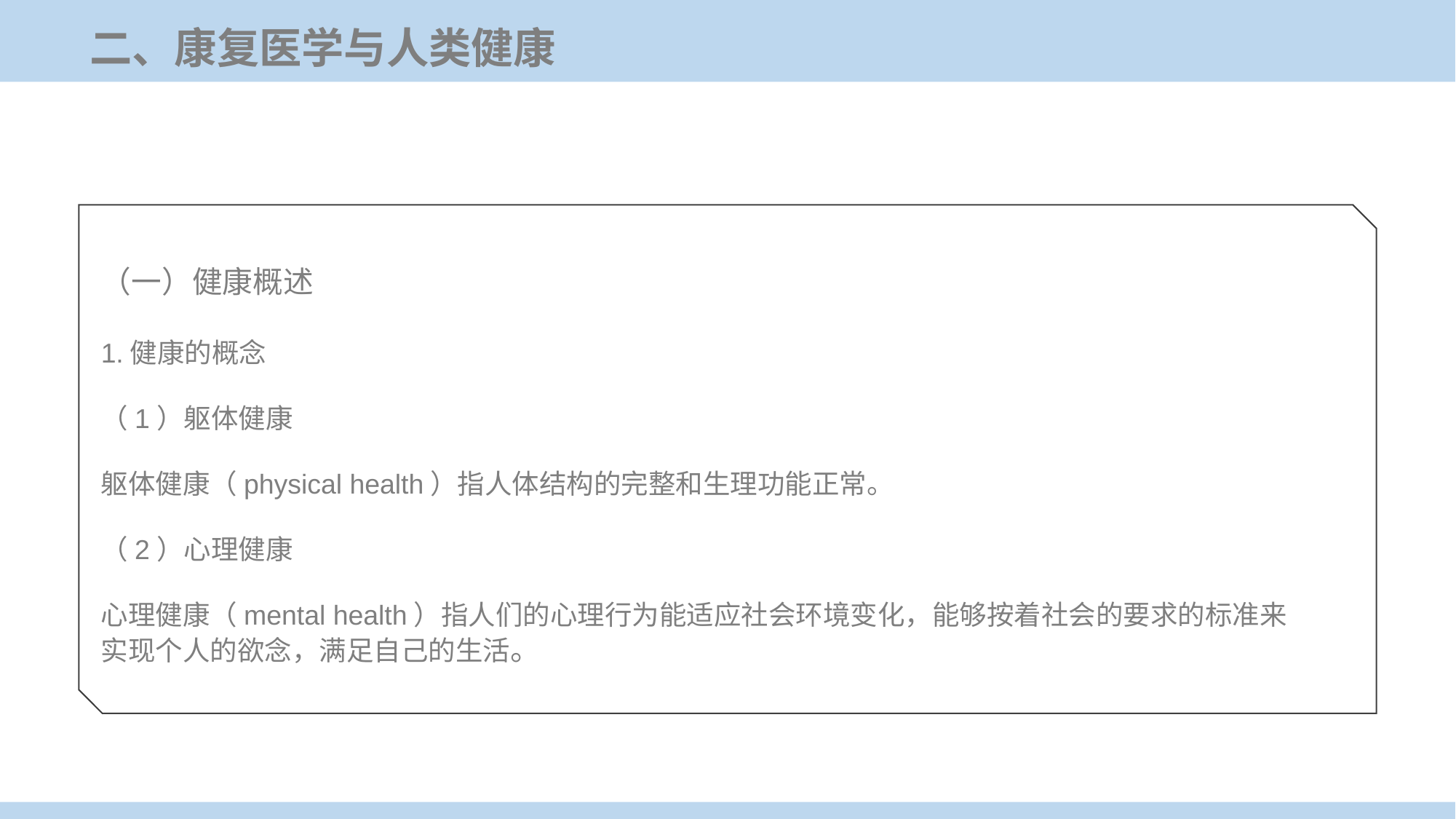

二、康复医学与人类健康

（一）健康概述

1.健康的概念

（1）躯体健康

躯体健康（physical health）指人体结构的完整和生理功能正常。

（2）心理健康

心理健康（mental health）指人们的心理行为能适应社会环境变化，能够按着社会的要求的标准来实现个人的欲念，满足自己的生活。